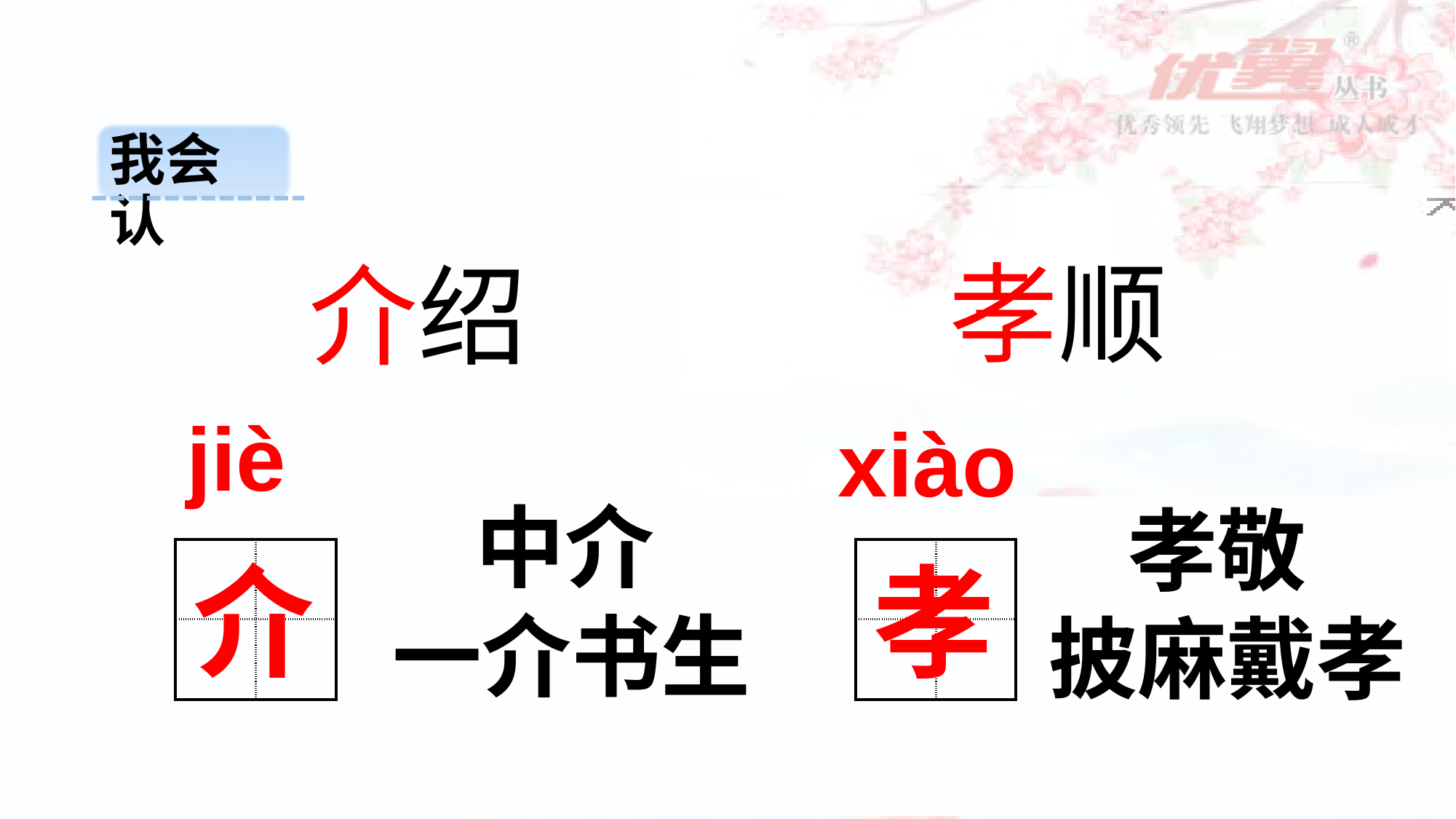

我会认

孝顺
介绍
jiè
xiào
中介
孝敬
介
孝
|  |  |
| --- | --- |
|  |  |
|  |  |
| --- | --- |
|  |  |
一介书生
披麻戴孝